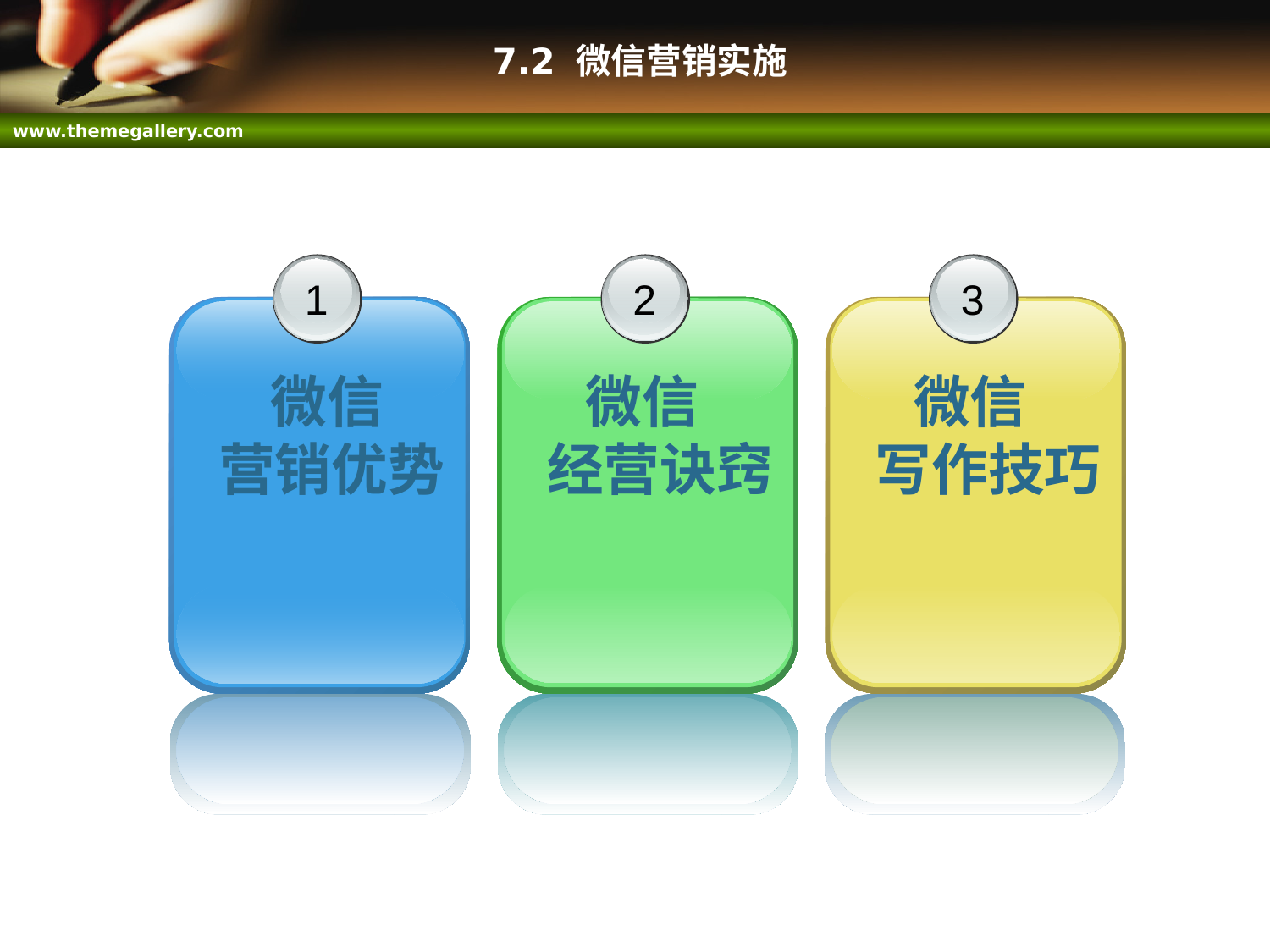

# 7.2 微信营销实施

1

     微信
 营销优势

2

        微信
 经营诀窍

3

        微信
 写作技巧